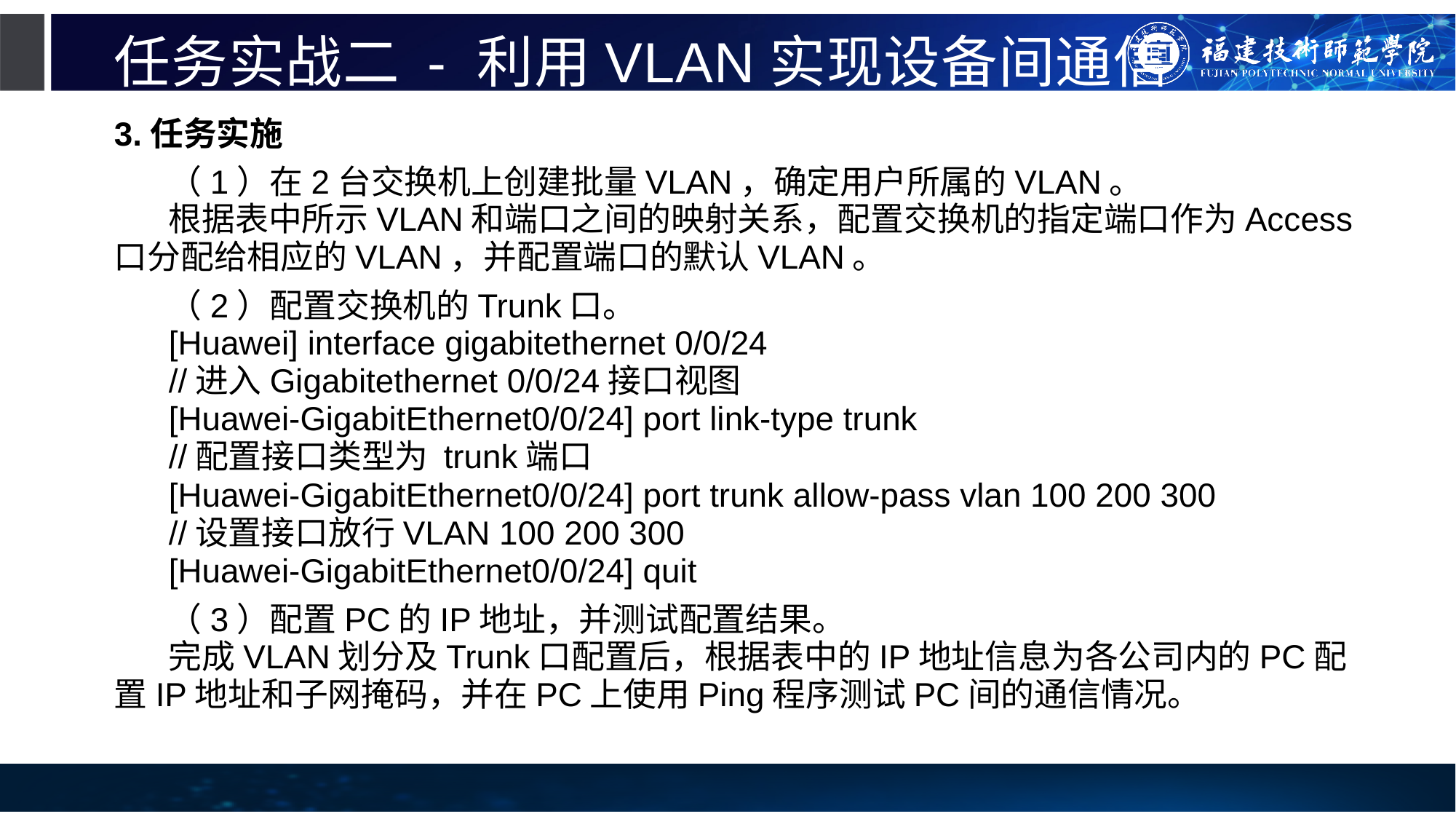

# 任务实战二 - 利用VLAN实现设备间通信
3.任务实施
（1）在2台交换机上创建批量VLAN，确定用户所属的VLAN。
根据表中所示VLAN和端口之间的映射关系，配置交换机的指定端口作为Access口分配给相应的VLAN，并配置端口的默认VLAN。
（2）配置交换机的Trunk口。
[Huawei] interface gigabitethernet 0/0/24
//进入Gigabitethernet 0/0/24接口视图
[Huawei-GigabitEthernet0/0/24] port link-type trunk
//配置接口类型为 trunk端口
[Huawei-GigabitEthernet0/0/24] port trunk allow-pass vlan 100 200 300
//设置接口放行VLAN 100 200 300
[Huawei-GigabitEthernet0/0/24] quit
（3）配置PC的IP地址，并测试配置结果。
完成VLAN划分及Trunk口配置后，根据表中的IP地址信息为各公司内的PC配置IP地址和子网掩码，并在PC上使用Ping程序测试PC间的通信情况。